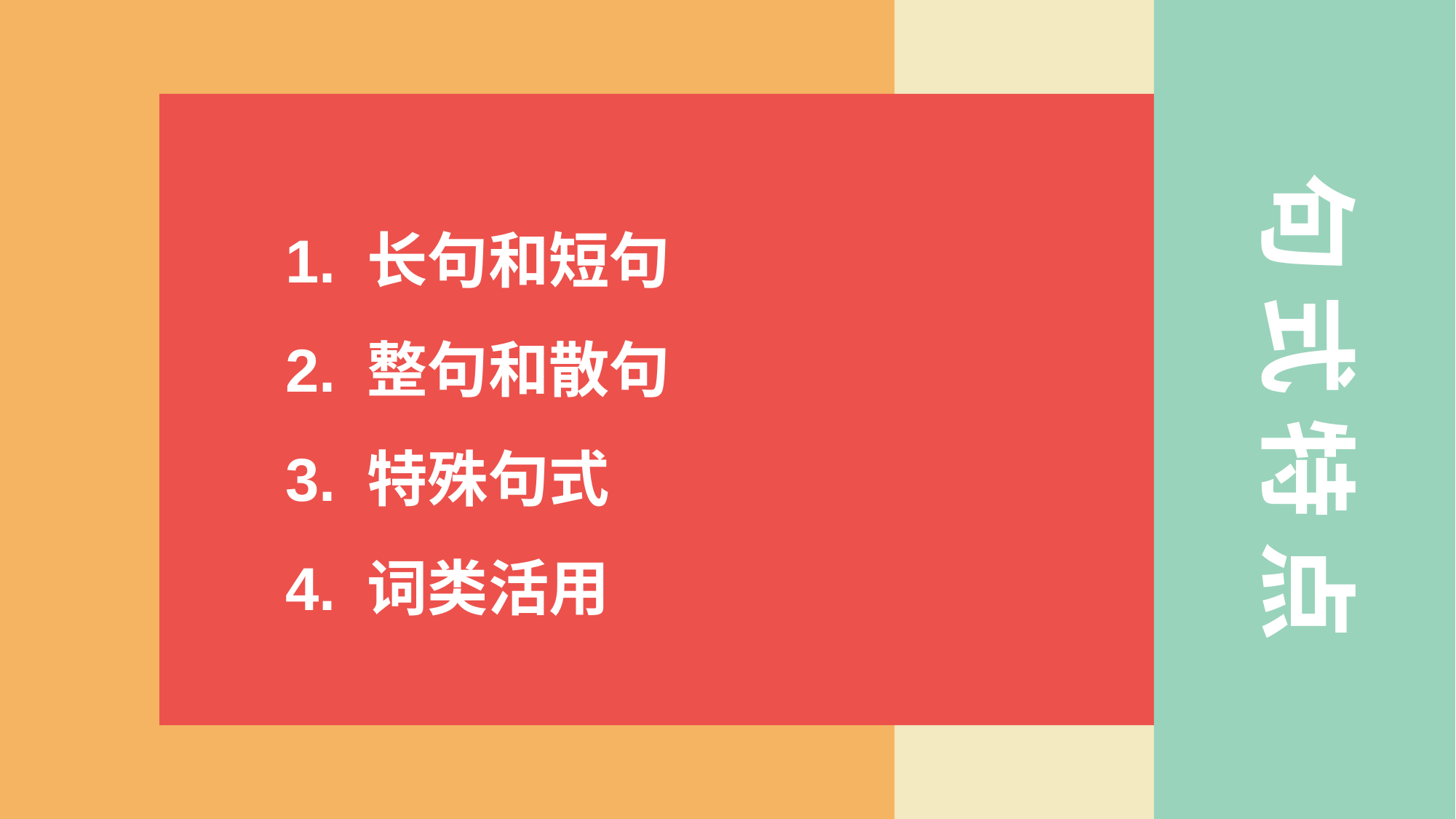

句 式 特 点
1. 长句和短句
2. 整句和散句
3. 特殊句式
4. 词类活用